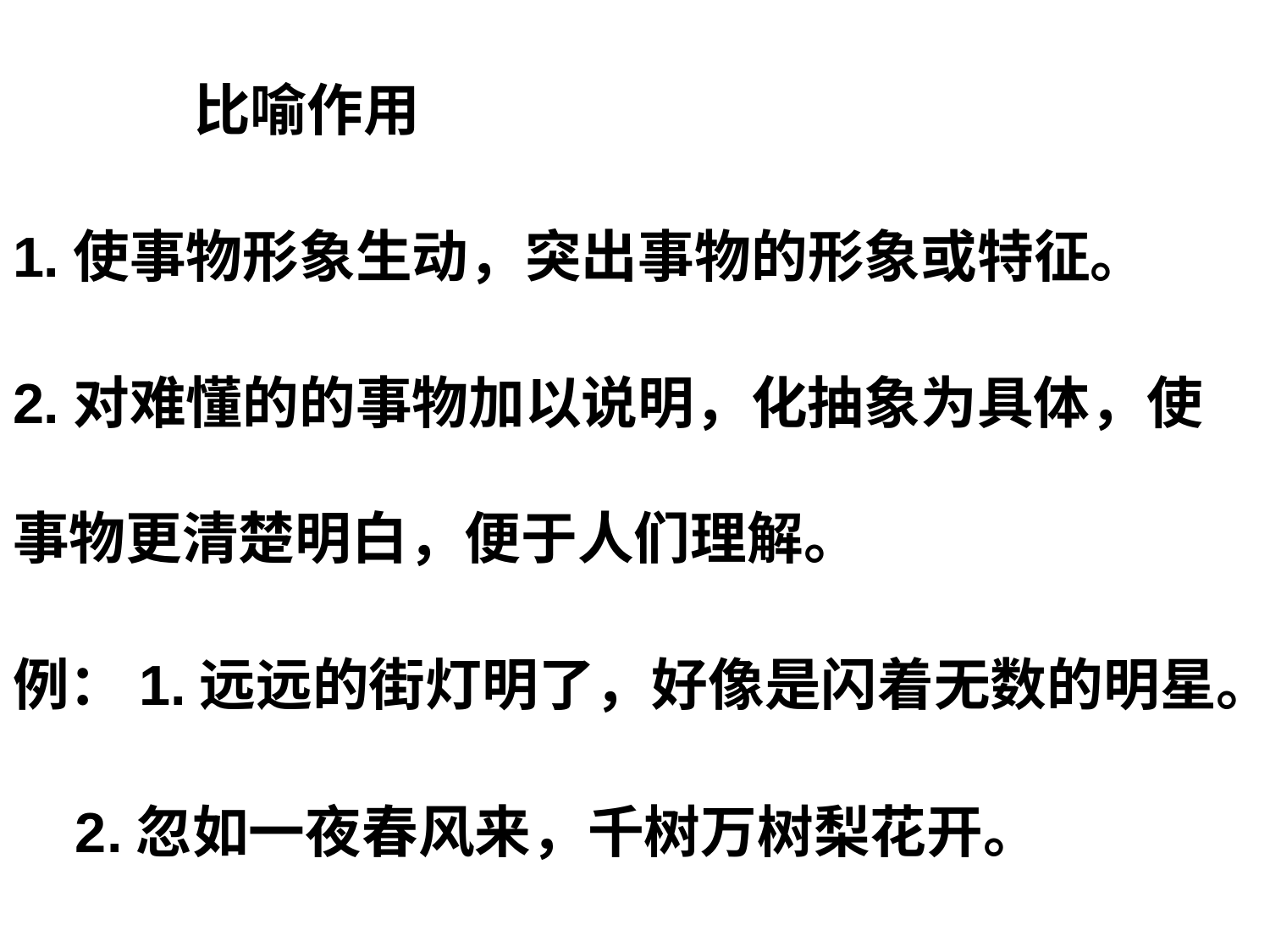

比喻作用
1.使事物形象生动，突出事物的形象或特征。
2.对难懂的的事物加以说明，化抽象为具体，使事物更清楚明白，便于人们理解。
例：1.远远的街灯明了，好像是闪着无数的明星。
    2.忽如一夜春风来，千树万树梨花开。